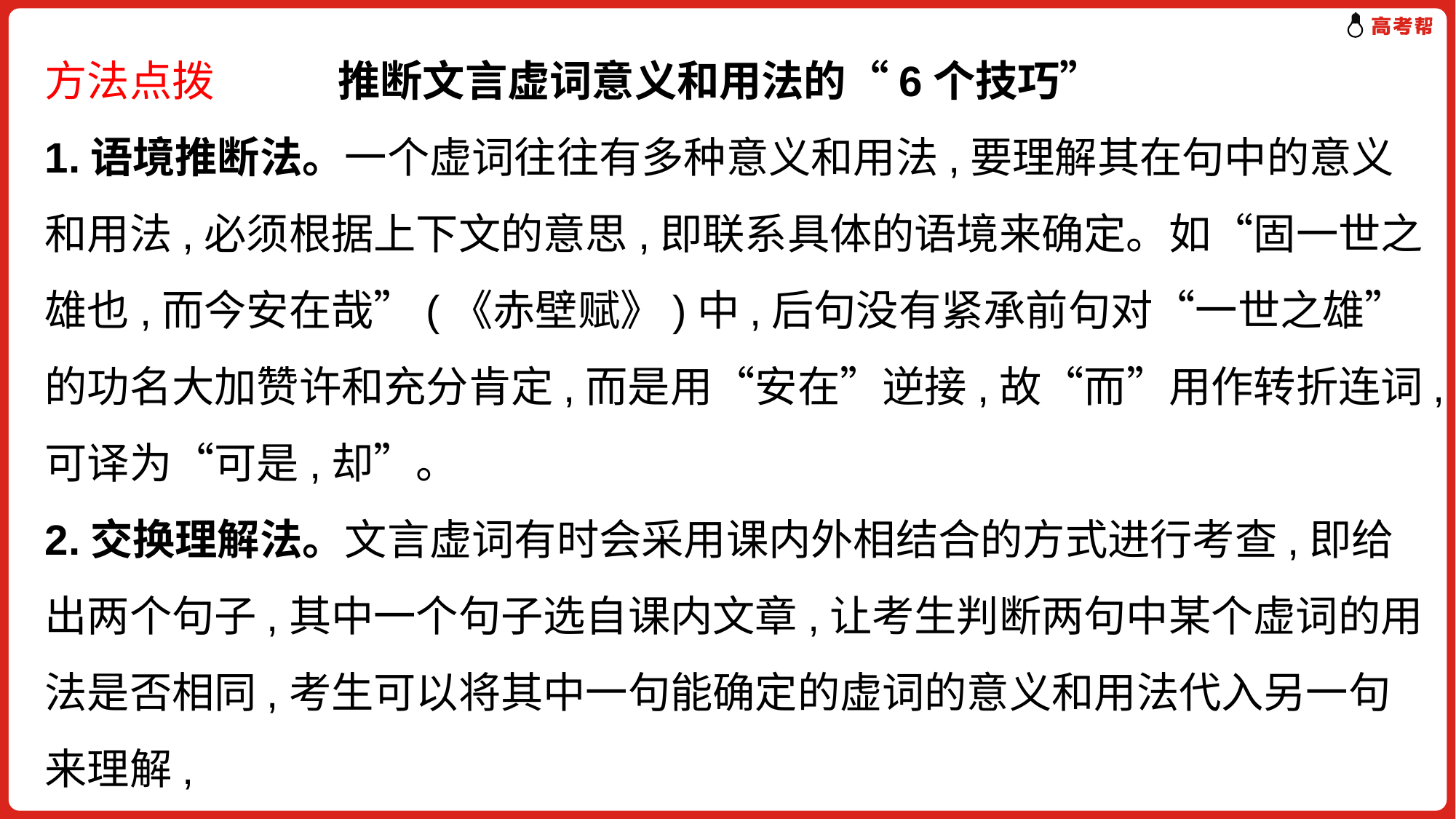

方法点拨             推断文言虚词意义和用法的“6个技巧”
1.语境推断法。一个虚词往往有多种意义和用法,要理解其在句中的意义和用法,必须根据上下文的意思,即联系具体的语境来确定。如“固一世之雄也,而今安在哉”(《赤壁赋》)中,后句没有紧承前句对“一世之雄”的功名大加赞许和充分肯定,而是用“安在”逆接,故“而”用作转折连词,可译为“可是,却”。
2.交换理解法。文言虚词有时会采用课内外相结合的方式进行考查,即给出两个句子,其中一个句子选自课内文章,让考生判断两句中某个虚词的用法是否相同,考生可以将其中一句能确定的虚词的意义和用法代入另一句来理解,